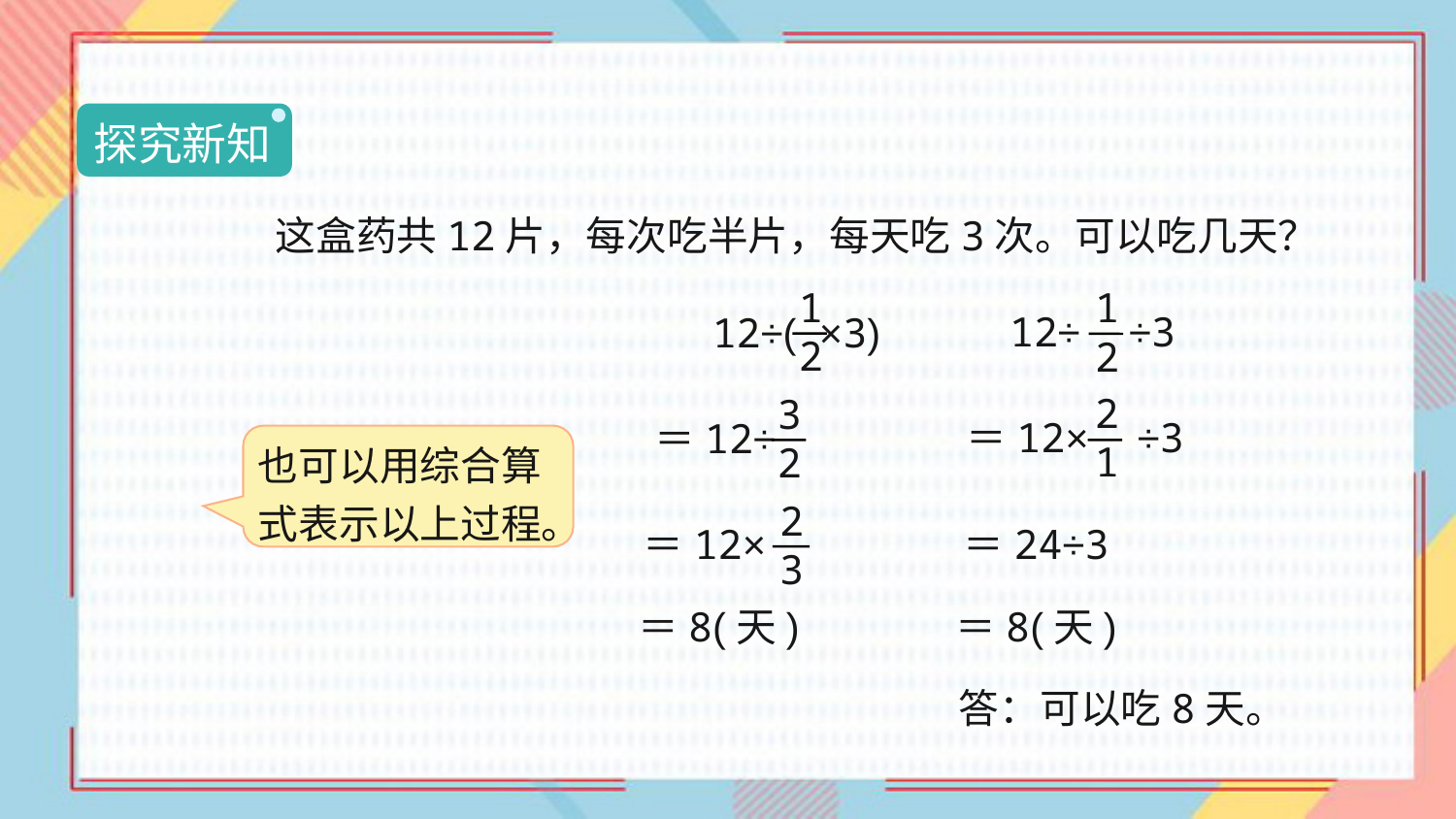

探究新知
这盒药共12片，每次吃半片，每天吃3次。可以吃几天？
1
2

12÷(  ×3)
1
2

12÷  ÷3
2
1

＝12×  ÷3
3
2

＝12÷
也可以用综合算式表示以上过程。

2
3

＝12×
＝24÷3
＝8(天)
＝8(天)
答：可以吃8天。